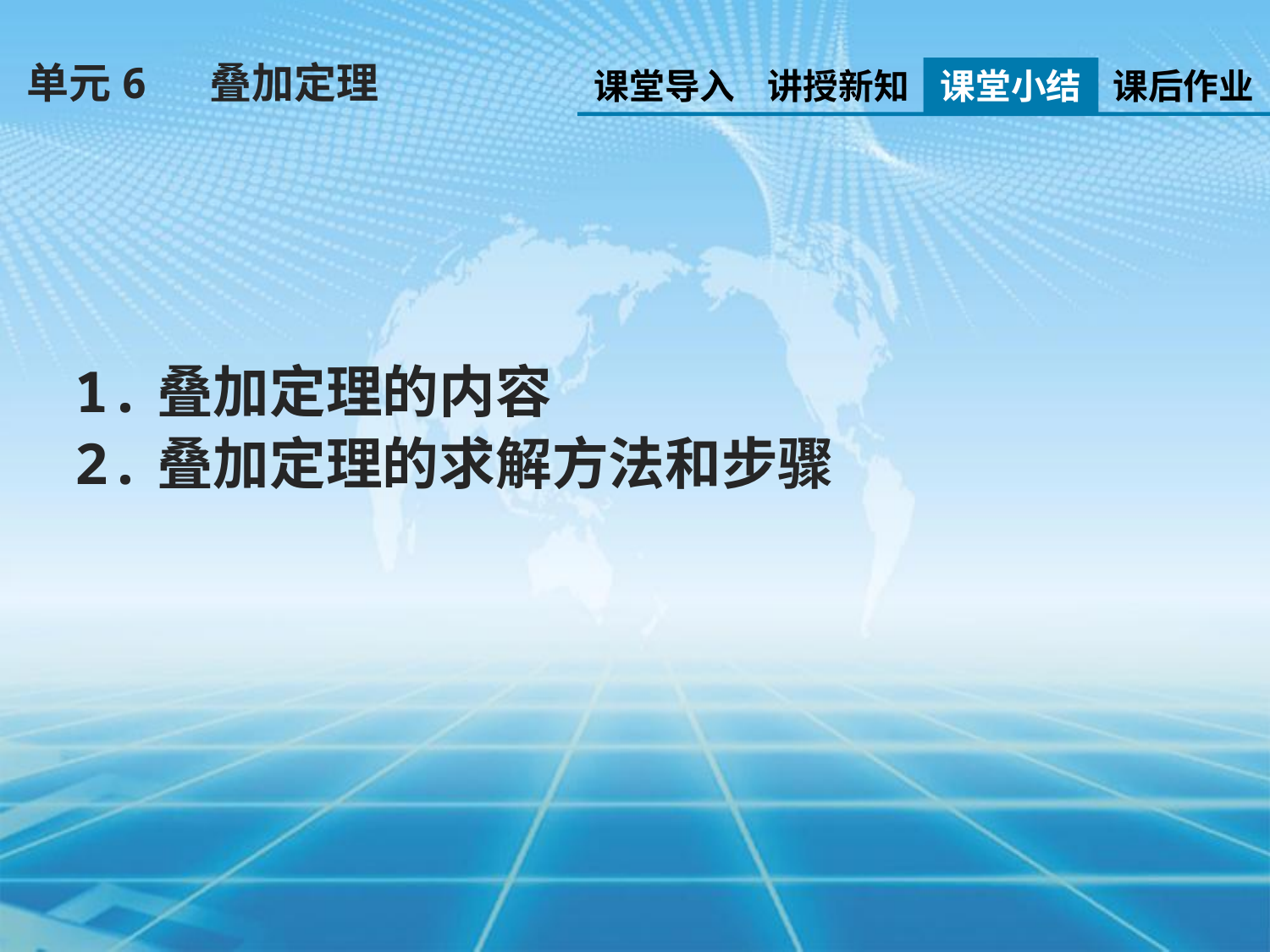

单元6　 叠加定理
课堂导入
讲授新知
课堂小结
课后作业
1.叠加定理的内容
2.叠加定理的求解方法和步骤